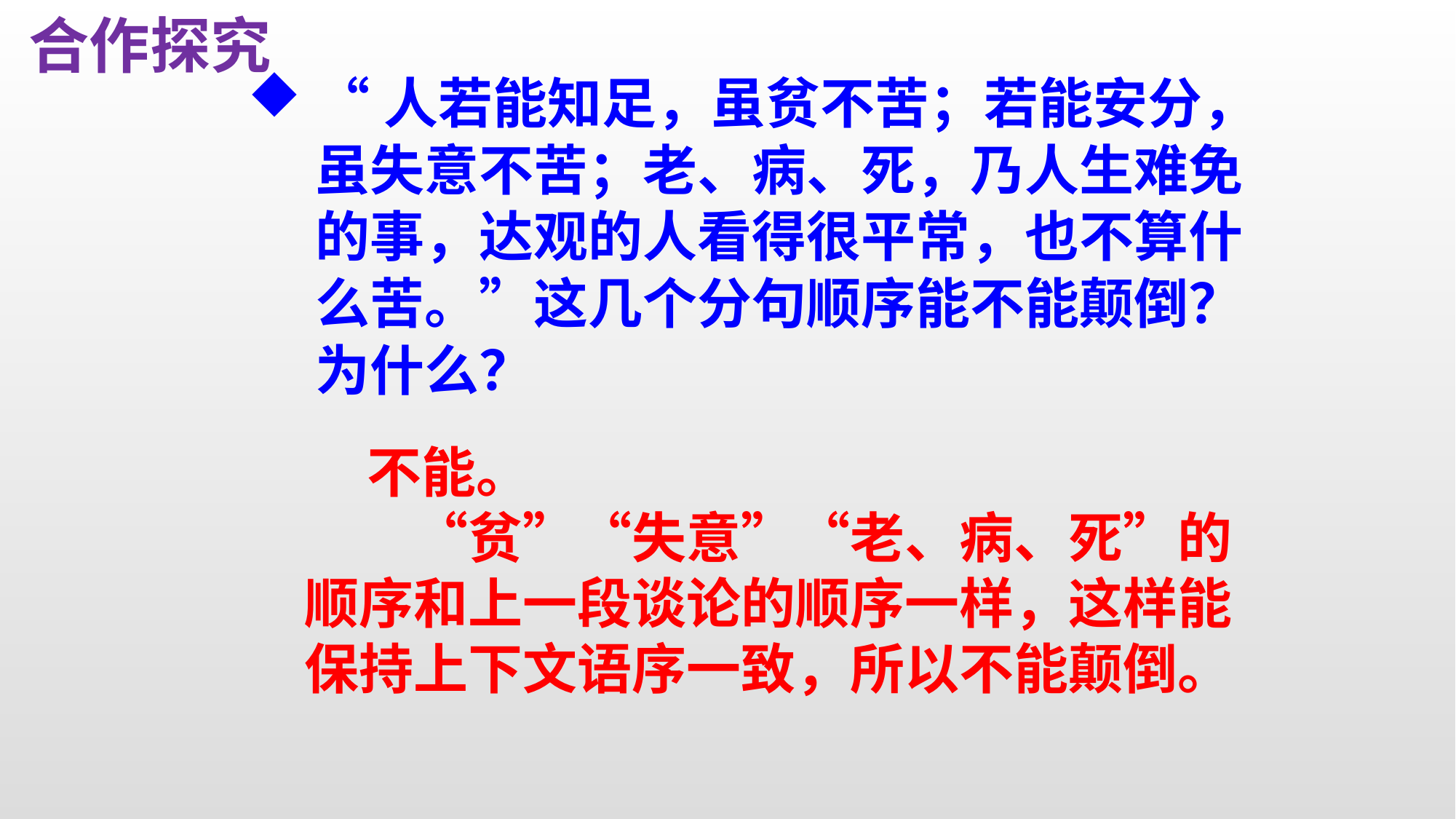

合作探究
“人若能知足，虽贫不苦；若能安分，虽失意不苦；老、病、死，乃人生难免的事，达观的人看得很平常，也不算什么苦。”这几个分句顺序能不能颠倒？为什么？
    不能。
　　“贫”“失意”“老、病、死”的顺序和上一段谈论的顺序一样，这样能保持上下文语序一致，所以不能颠倒。